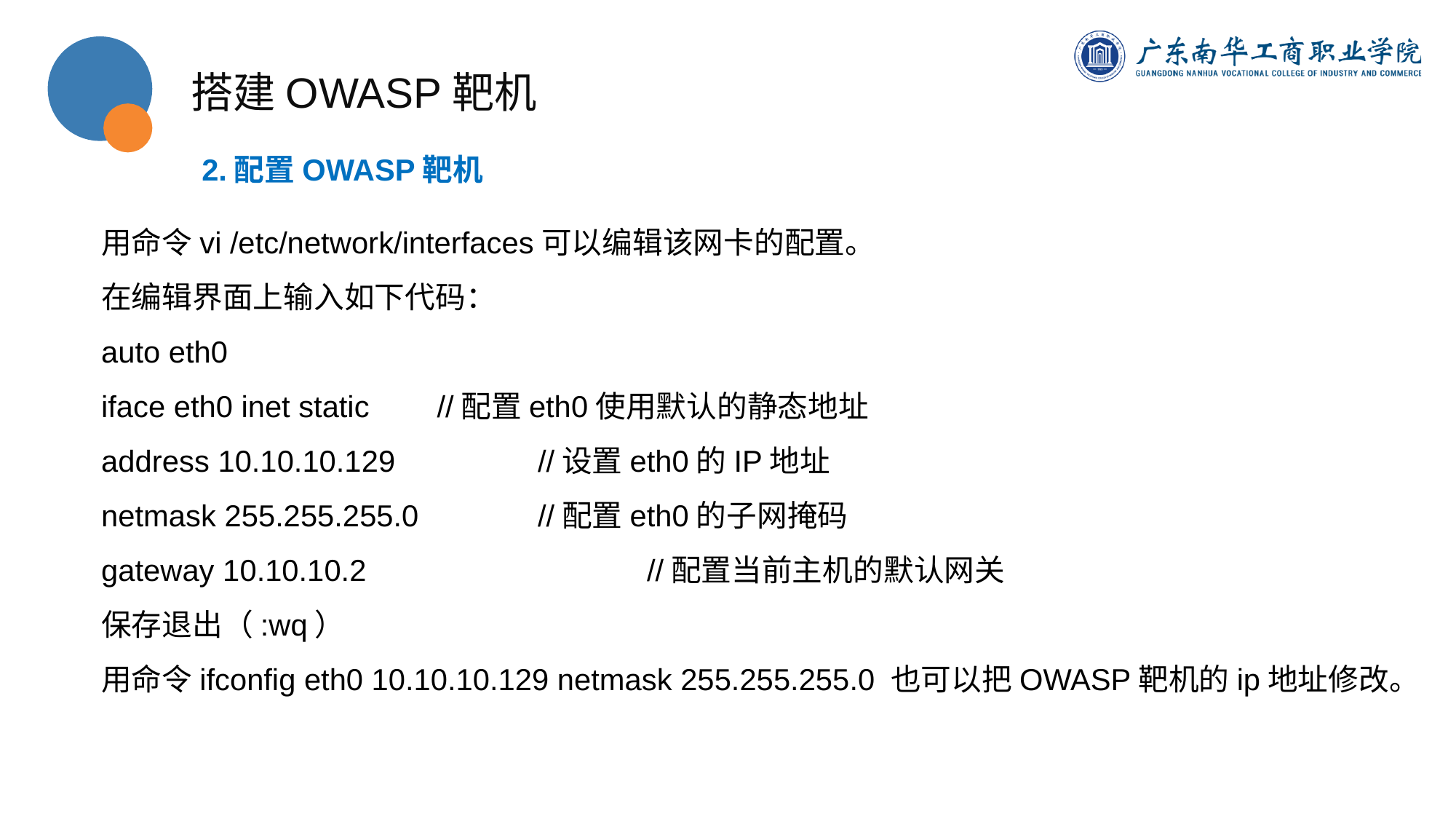

搭建OWASP靶机

2.配置OWASP靶机
用命令vi /etc/network/interfaces可以编辑该网卡的配置。
在编辑界面上输入如下代码：
auto eth0
iface eth0 inet static 	 //配置eth0使用默认的静态地址
address 10.10.10.129 		//设置eth0的IP地址
netmask 255.255.255.0 		//配置eth0的子网掩码
gateway 10.10.10.2			//配置当前主机的默认网关
保存退出（:wq）
用命令ifconfig eth0 10.10.10.129 netmask 255.255.255.0 也可以把OWASP靶机的ip地址修改。